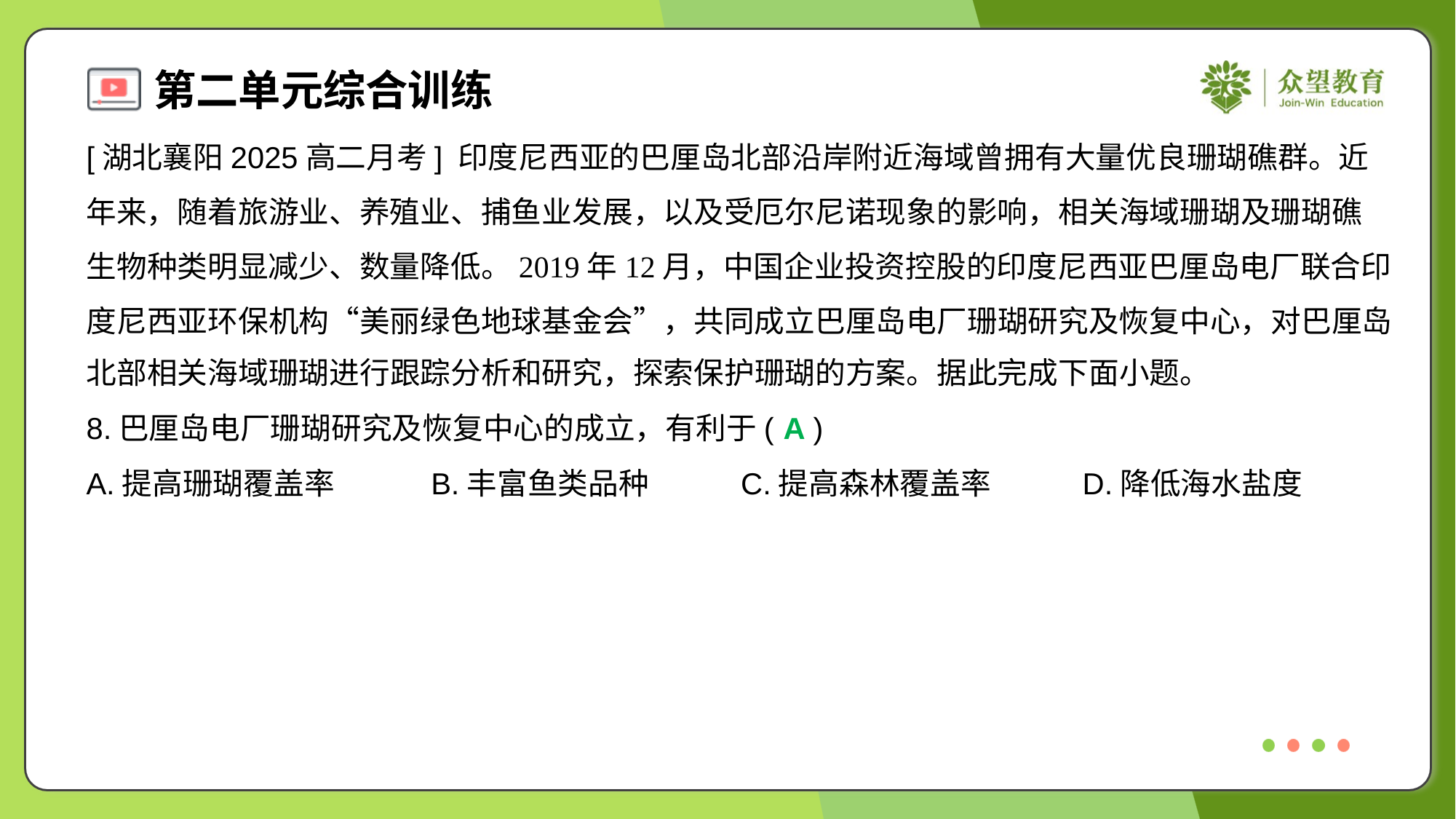

[湖北襄阳2025高二月考] 印度尼西亚的巴厘岛北部沿岸附近海域曾拥有大量优良珊瑚礁群。近
年来，随着旅游业、养殖业、捕鱼业发展，以及受厄尔尼诺现象的影响，相关海域珊瑚及珊瑚礁
生物种类明显减少、数量降低。2019年12月，中国企业投资控股的印度尼西亚巴厘岛电厂联合印
度尼西亚环保机构“美丽绿色地球基金会”，共同成立巴厘岛电厂珊瑚研究及恢复中心，对巴厘岛
北部相关海域珊瑚进行跟踪分析和研究，探索保护珊瑚的方案。据此完成下面小题。
8.巴厘岛电厂珊瑚研究及恢复中心的成立，有利于(     )
A
A.提高珊瑚覆盖率	B.丰富鱼类品种	C.提高森林覆盖率	D.降低海水盐度